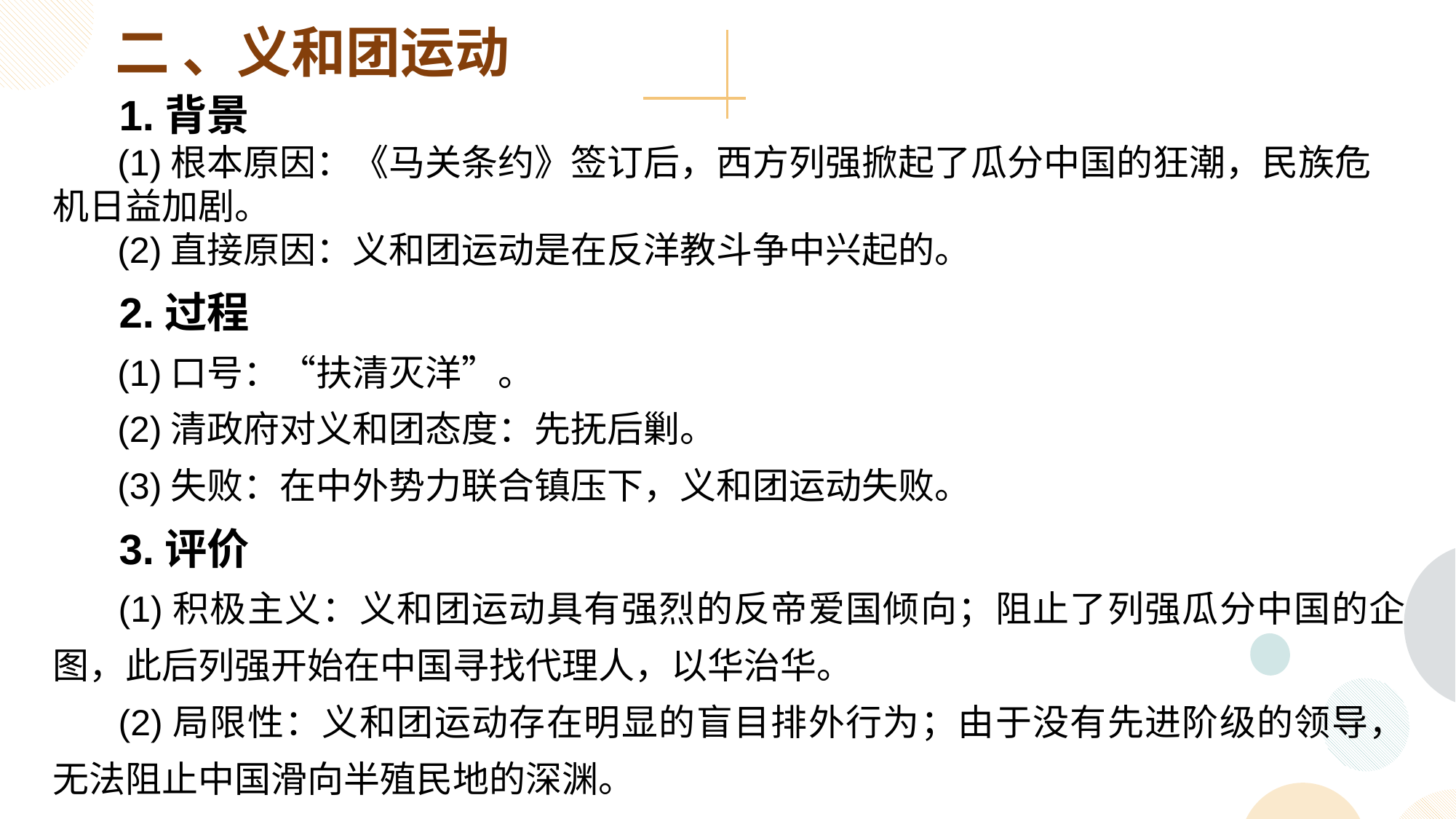

二 、义和团运动
 1.背景
 (1)根本原因：《马关条约》签订后，西方列强掀起了瓜分中国的狂潮，民族危机日益加剧。
 (2)直接原因：义和团运动是在反洋教斗争中兴起的。
 2.过程
 (1)口号：“扶清灭洋”。
 (2)清政府对义和团态度：先抚后剿。
 (3)失败：在中外势力联合镇压下，义和团运动失败。
 3.评价
 (1)积极主义：义和团运动具有强烈的反帝爱国倾向；阻止了列强瓜分中国的企图，此后列强开始在中国寻找代理人，以华治华。
 (2)局限性：义和团运动存在明显的盲目排外行为；由于没有先进阶级的领导，无法阻止中国滑向半殖民地的深渊。